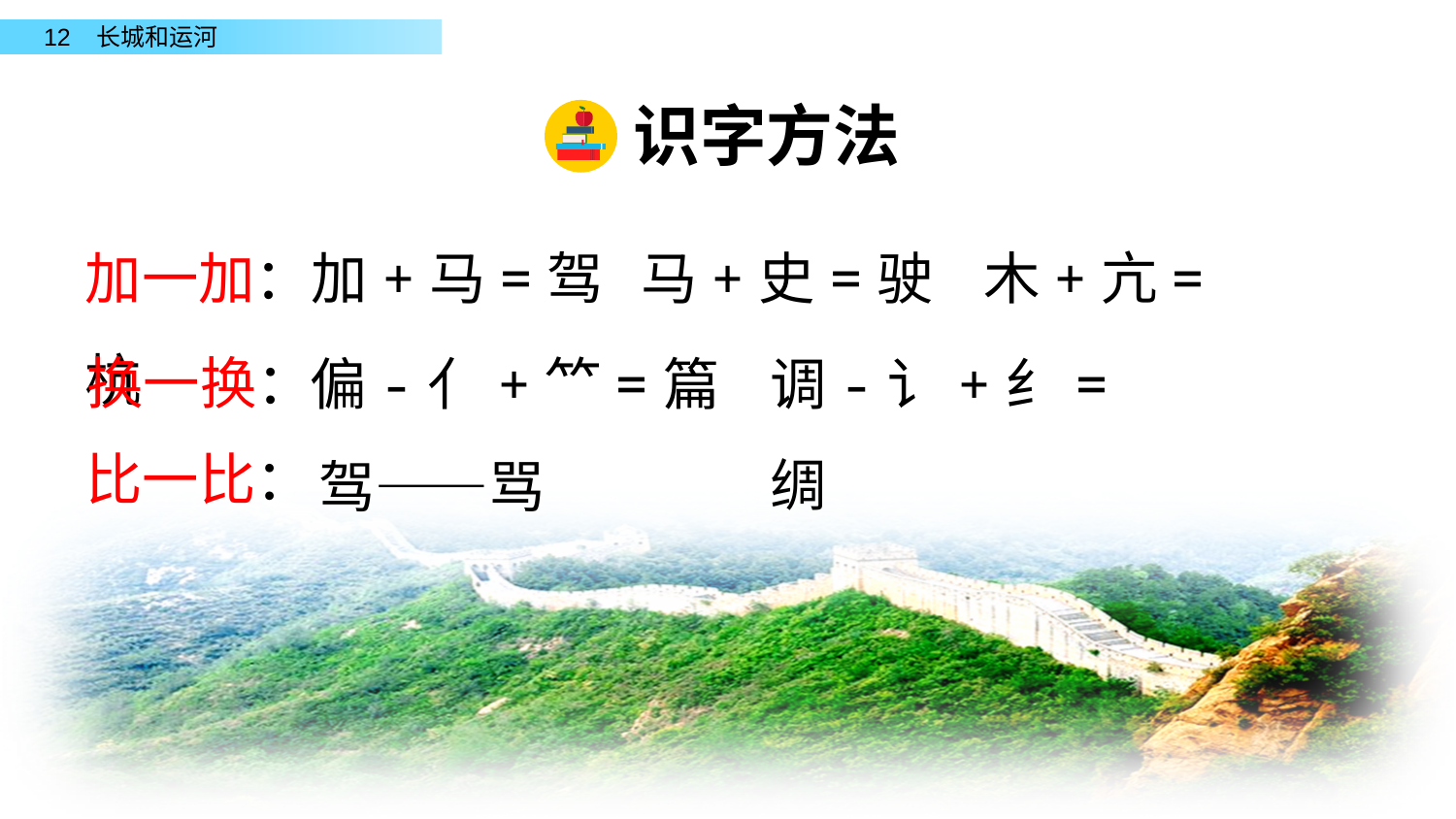

识字方法

加一加：加+马=驾   马+史=驶    木+亢=杭
换一换：
偏-亻+⺮=篇
调-讠+纟=绸
比一比：
驾——骂